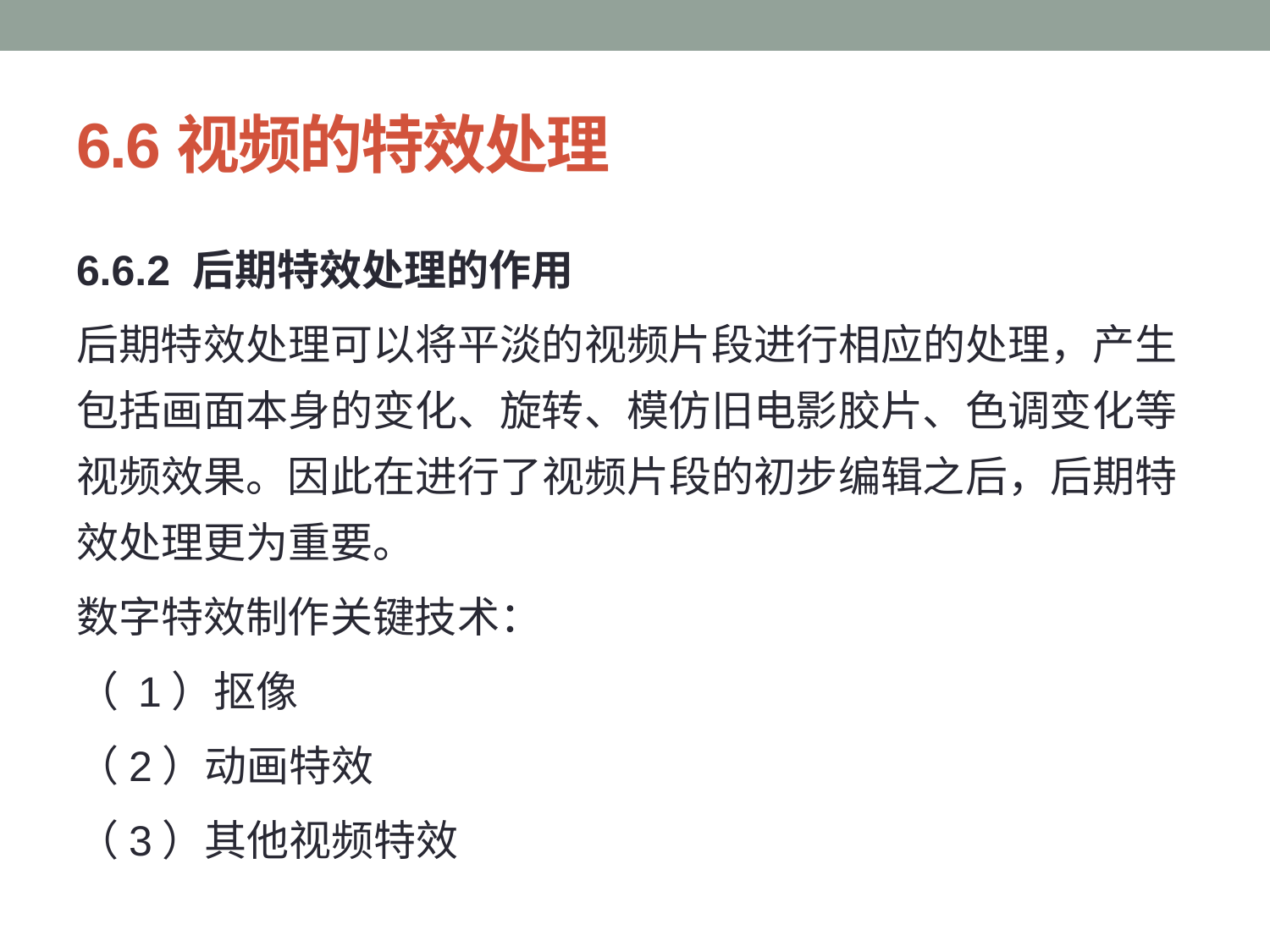

# 6.6视频的特效处理
6.6.2 后期特效处理的作用
后期特效处理可以将平淡的视频片段进行相应的处理，产生包括画面本身的变化、旋转、模仿旧电影胶片、色调变化等视频效果。因此在进行了视频片段的初步编辑之后，后期特效处理更为重要。
数字特效制作关键技术：
（ 1）抠像
（2）动画特效
（3）其他视频特效